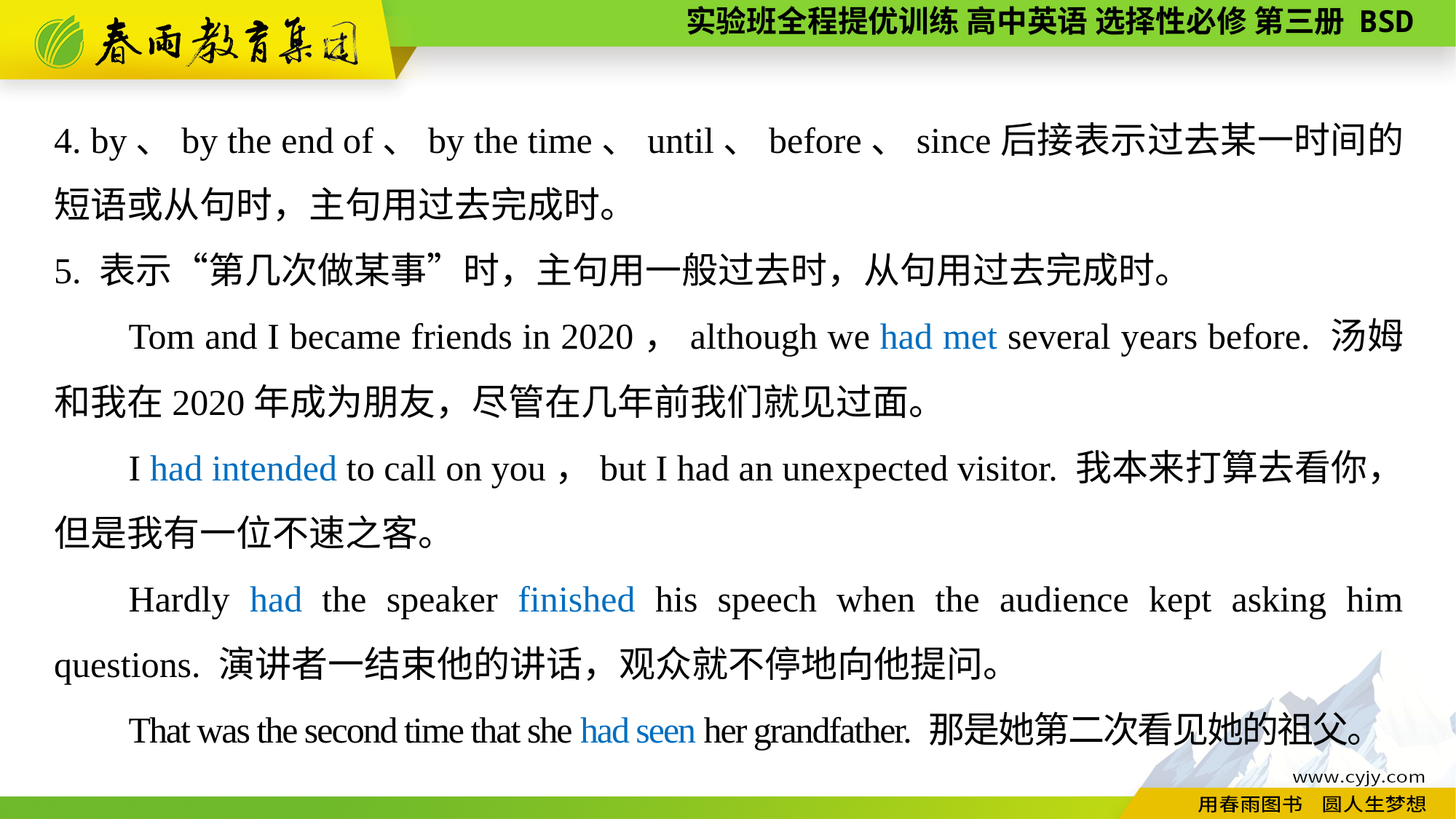

4. by、by the end of、by the time、until、before、since后接表示过去某一时间的短语或从句时，主句用过去完成时。
5. 表示“第几次做某事”时，主句用一般过去时，从句用过去完成时。
Tom and I became friends in 2020，although we had met several years before. 汤姆和我在2020年成为朋友，尽管在几年前我们就见过面。
I had intended to call on you，but I had an unexpected visitor. 我本来打算去看你，但是我有一位不速之客。
Hardly had the speaker finished his speech when the audience kept asking him questions. 演讲者一结束他的讲话，观众就不停地向他提问。
That was the second time that she had seen her grandfather. 那是她第二次看见她的祖父。